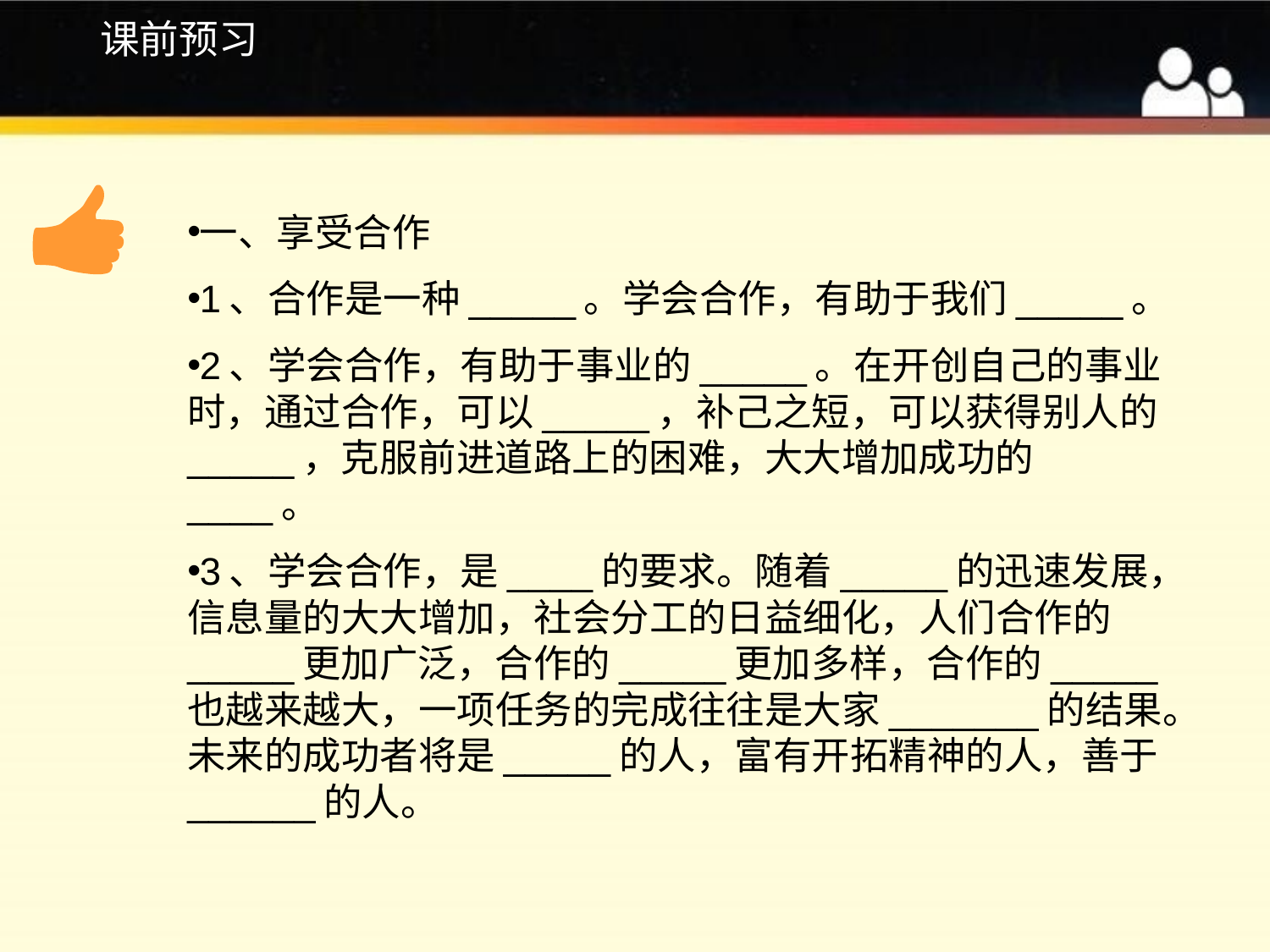

# 课前预习

一、享受合作
1、合作是一种_____。学会合作，有助于我们_____。
2、学会合作，有助于事业的_____。在开创自己的事业时，通过合作，可以_____，补己之短，可以获得别人的_____，克服前进道路上的困难，大大增加成功的____。
3、学会合作，是____的要求。随着_____的迅速发展，信息量的大大增加，社会分工的日益细化，人们合作的_____更加广泛，合作的_____更加多样，合作的_____也越来越大，一项任务的完成往往是大家_______的结果。未来的成功者将是_____的人，富有开拓精神的人，善于______的人。